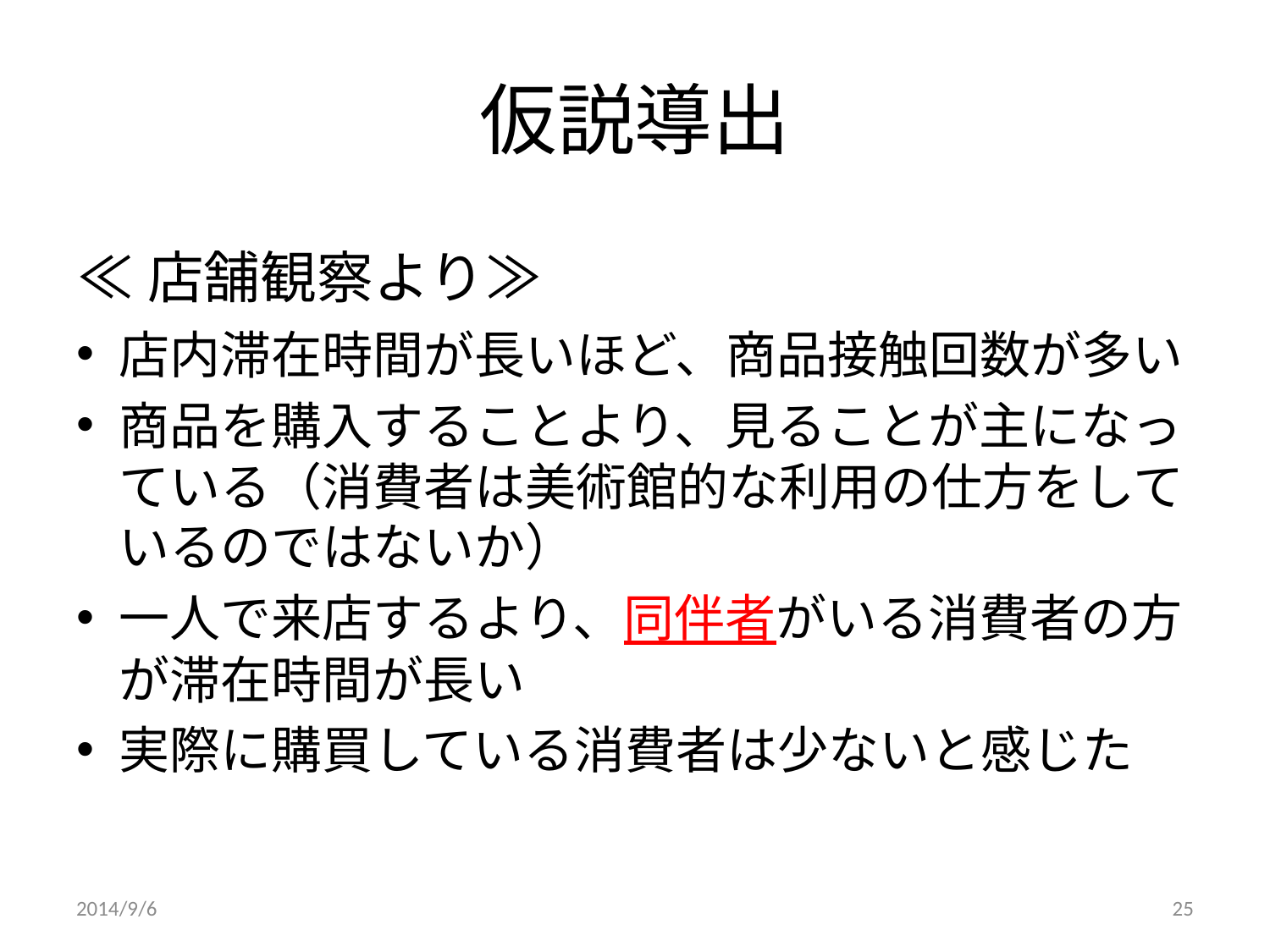

# 仮説導出
≪店舗観察より≫
店内滞在時間が長いほど、商品接触回数が多い
商品を購入することより、見ることが主になっている（消費者は美術館的な利用の仕方をしているのではないか）
一人で来店するより、同伴者がいる消費者の方が滞在時間が長い
実際に購買している消費者は少ないと感じた

2014/9/6
25